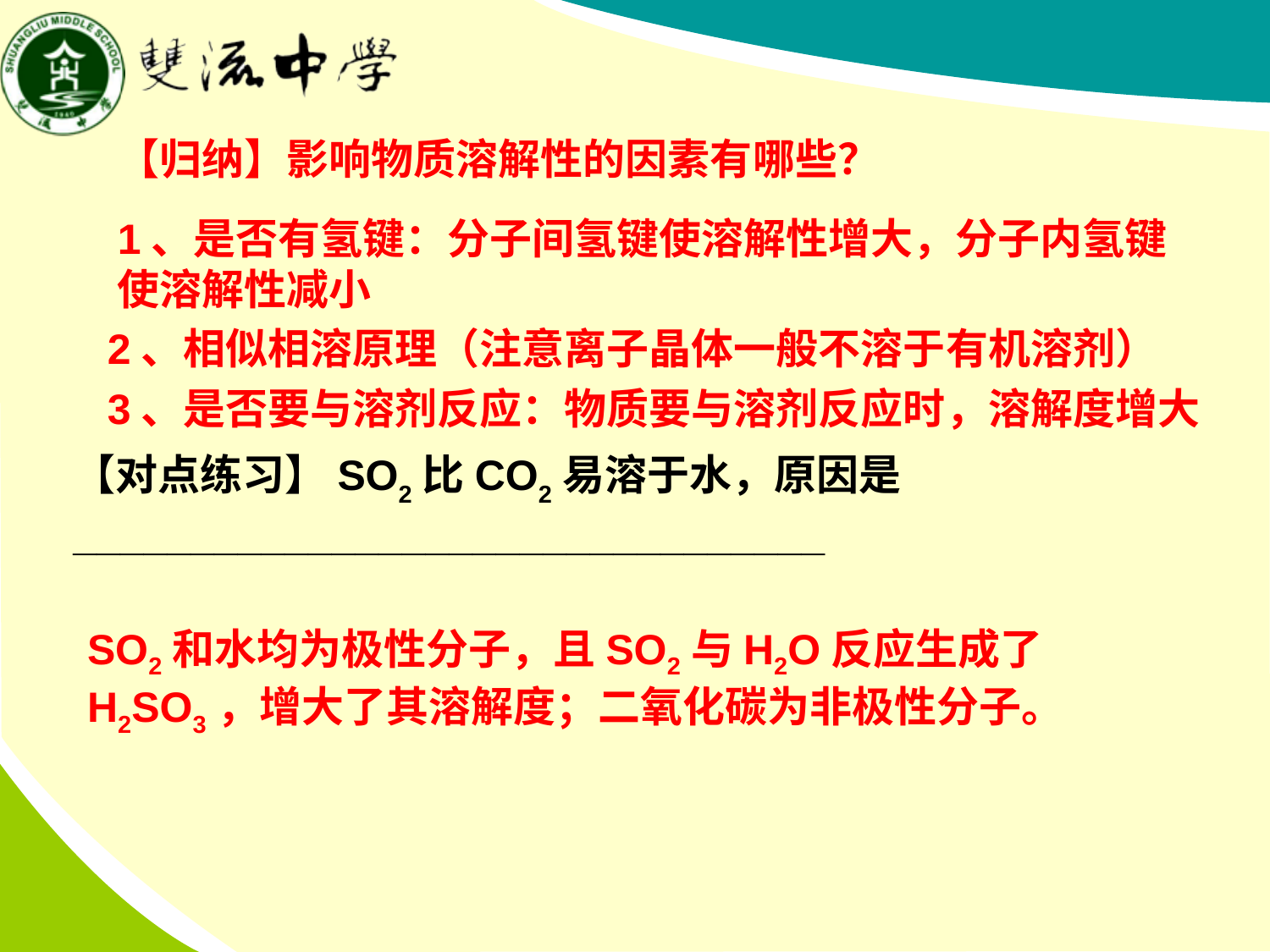

【归纳】影响物质溶解性的因素有哪些？
1、是否有氢键：分子间氢键使溶解性增大，分子内氢键使溶解性减小
2、相似相溶原理（注意离子晶体一般不溶于有机溶剂）
3、是否要与溶剂反应：物质要与溶剂反应时，溶解度增大
【对点练习】SO2比CO2易溶于水，原因是
________________________________
SO2和水均为极性分子，且SO2与H2O反应生成了H2SO3，增大了其溶解度；二氧化碳为非极性分子。